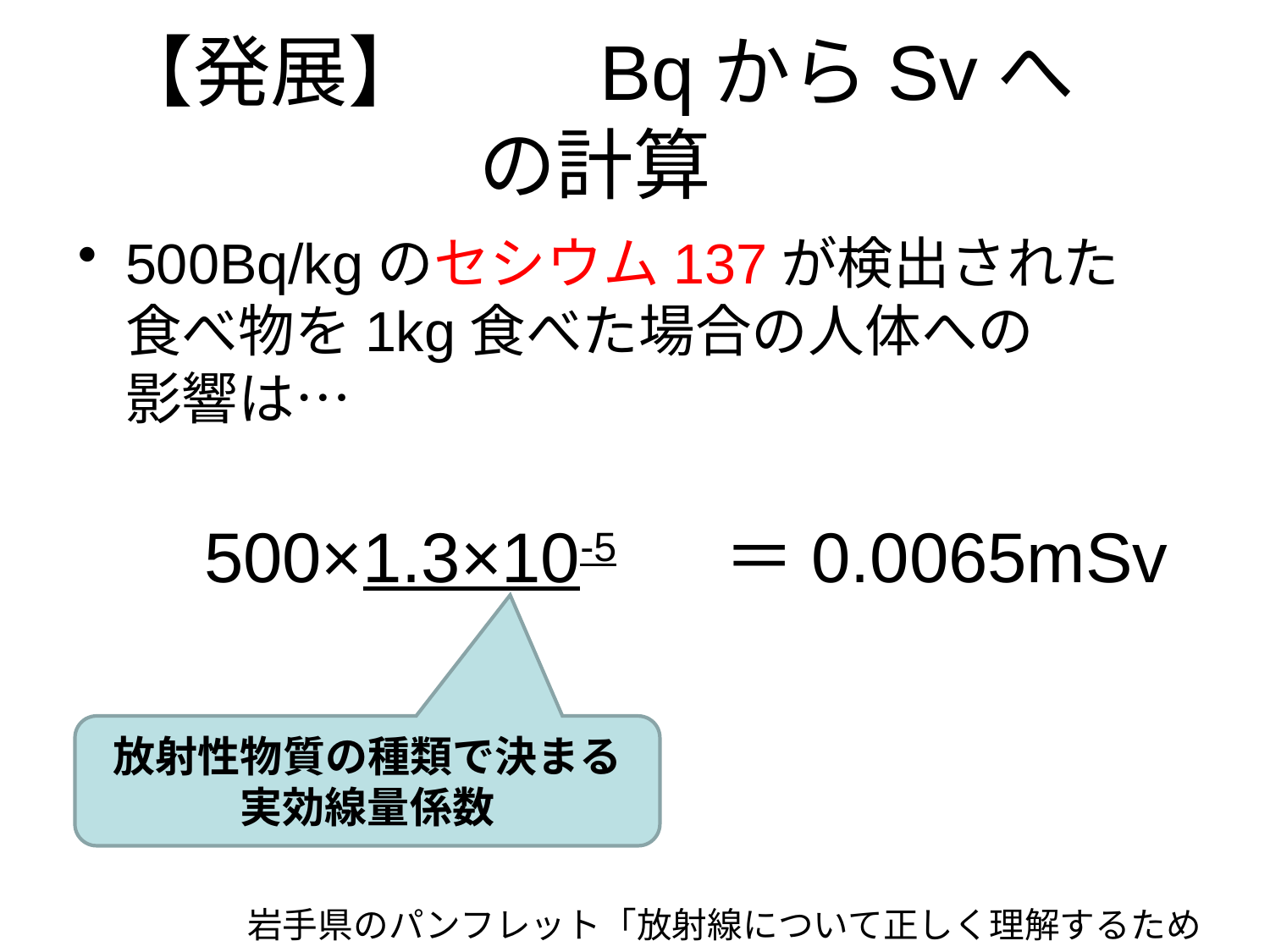

# 【発展】　　BqからSvへの計算
500Bq/kgのセシウム137が検出された
食べ物を1kg食べた場合の人体への
影響は…
　　500×1.3×10-5　 　＝0.0065mSv
放射性物質の種類で決まる
実効線量係数
岩手県のパンフレット「放射線について正しく理解するために」より